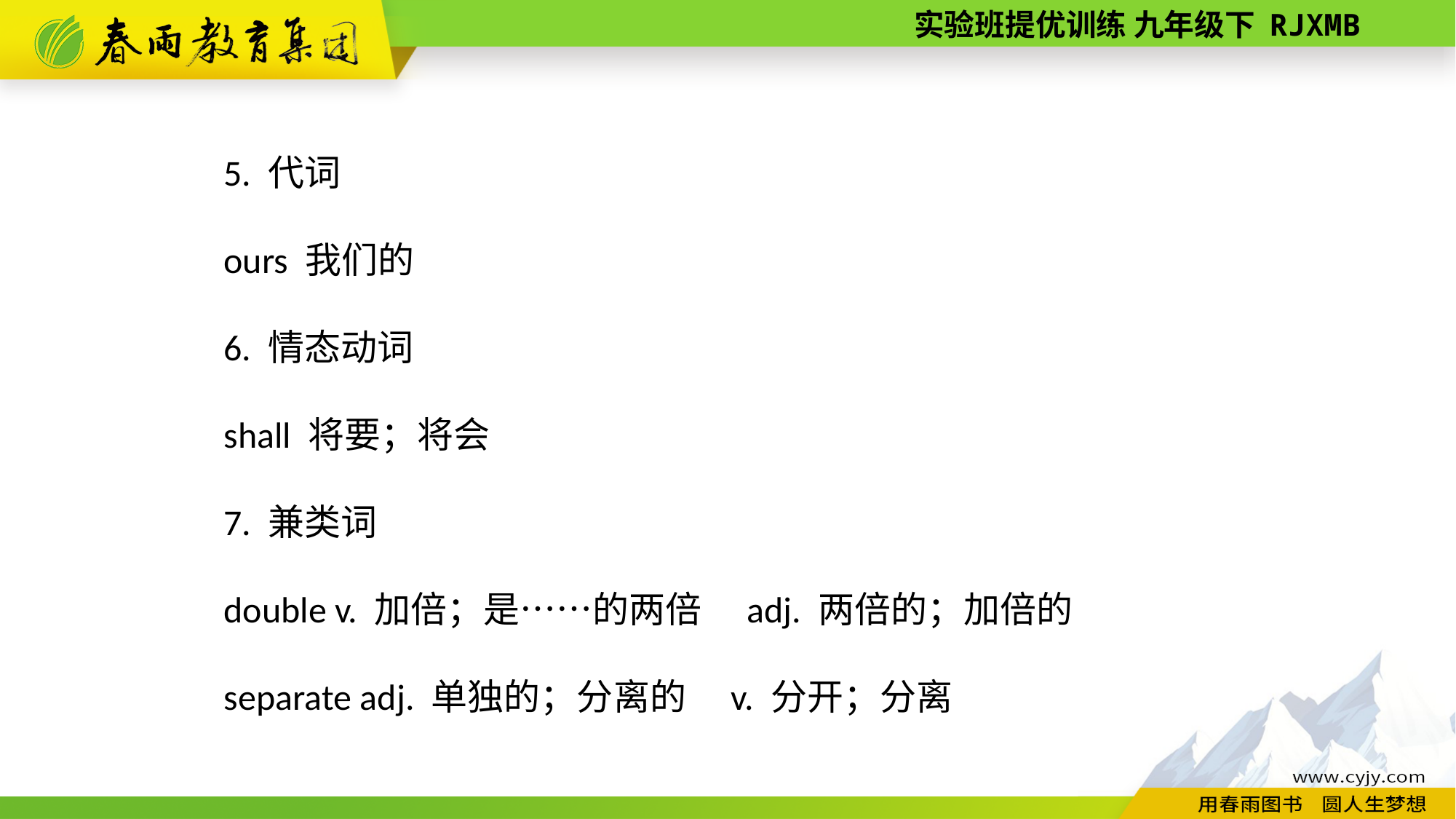

5. 代词
ours 我们的
6. 情态动词
shall 将要；将会
7. 兼类词
double v. 加倍；是……的两倍　adj. 两倍的；加倍的
separate adj. 单独的；分离的　v. 分开；分离